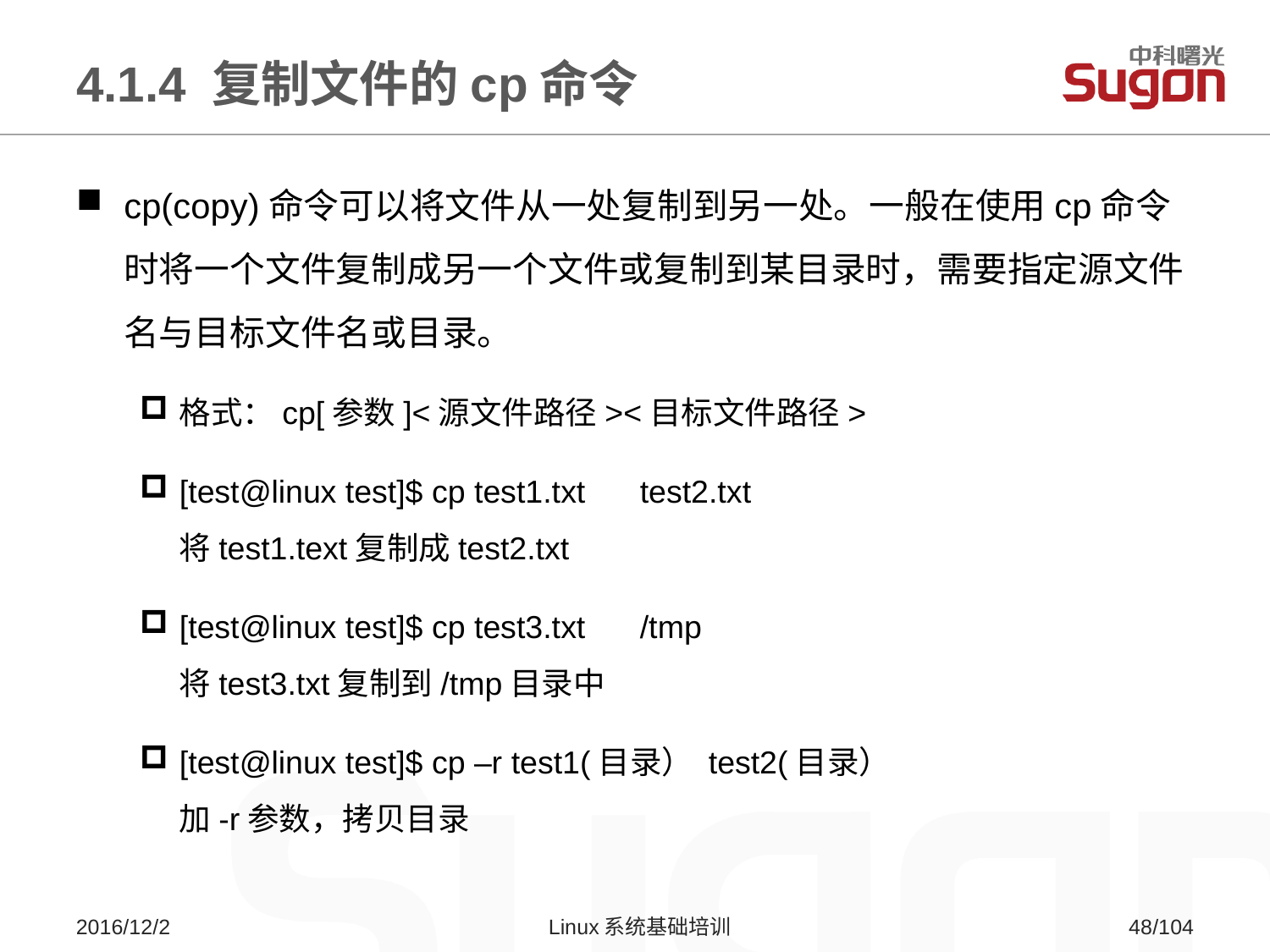

# 4.1.4 复制文件的cp命令
cp(copy)命令可以将文件从一处复制到另一处。一般在使用cp命令时将一个文件复制成另一个文件或复制到某目录时，需要指定源文件名与目标文件名或目录。
格式：cp[参数]<源文件路径><目标文件路径>
[test@linux test]$ cp test1.txt　 test2.txt
将test1.text复制成test2.txt
[test@linux test]$ cp test3.txt　 /tmp
将test3.txt复制到/tmp目录中
[test@linux test]$ cp –r test1(目录） test2(目录）
加-r参数，拷贝目录